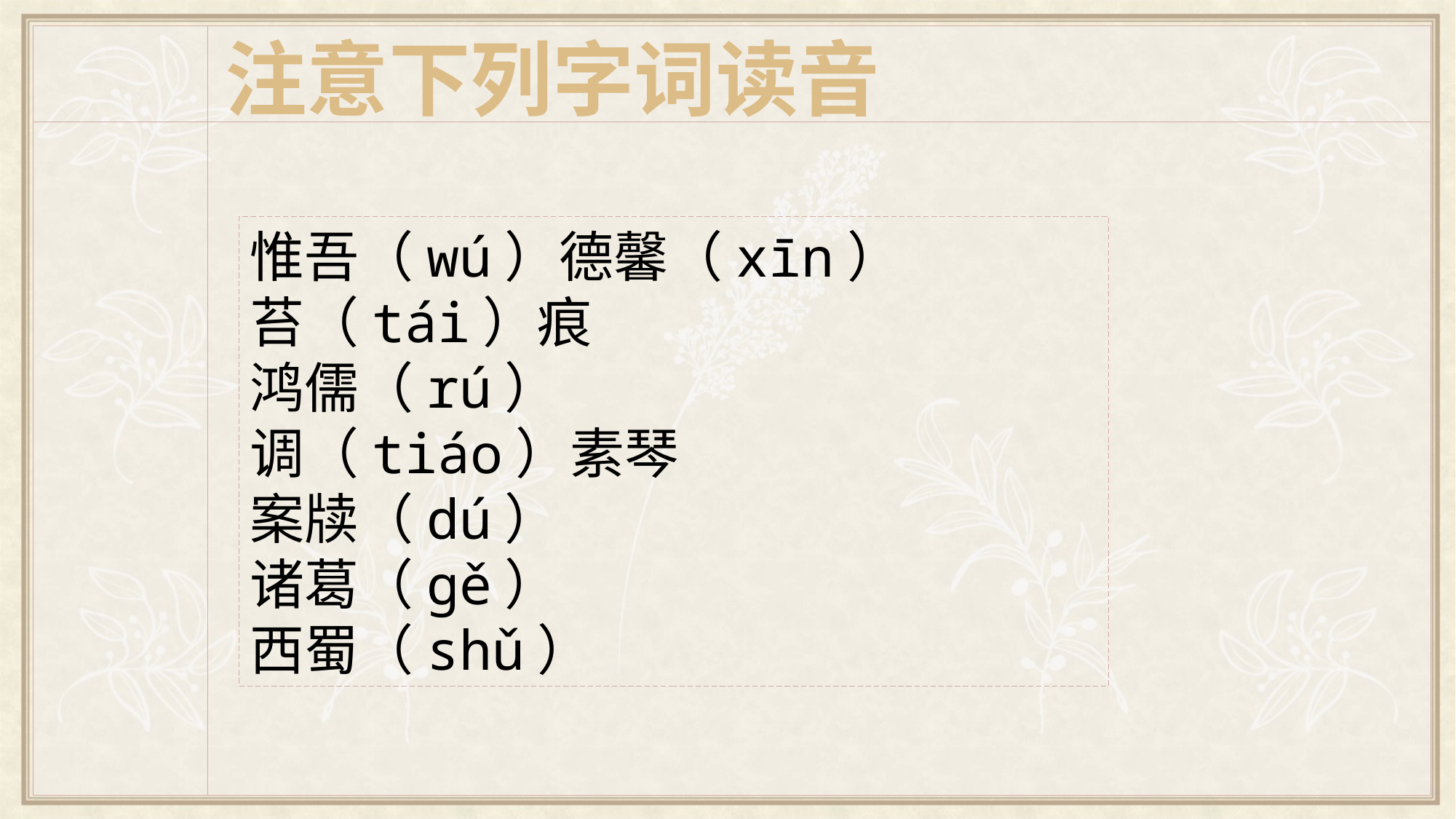

注意下列字词读音

惟吾（wú）德馨（xīn）
苔（tái）痕
鸿儒（rú）
调（tiáo）素琴
案牍（dú）
诸葛（gě）
西蜀（shǔ）